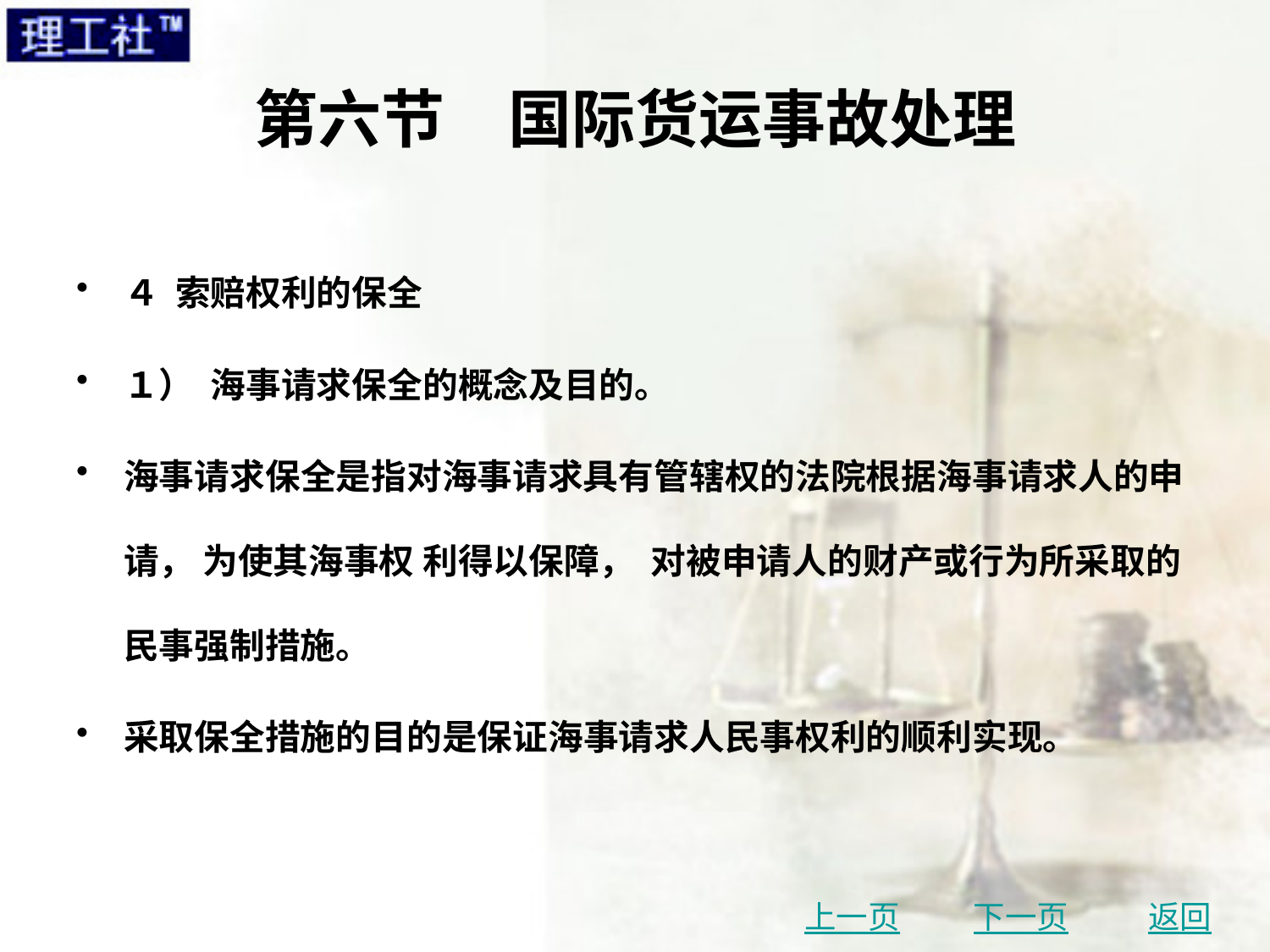

# 第六节　国际货运事故处理
４  索赔权利的保全
１）  海事请求保全的概念及目的。
海事请求保全是指对海事请求具有管辖权的法院根据海事请求人的申请， 为使其海事权 利得以保障，  对被申请人的财产或行为所采取的民事强制措施。
采取保全措施的目的是保证海事请求人民事权利的顺利实现。
上一页
下一页
返回